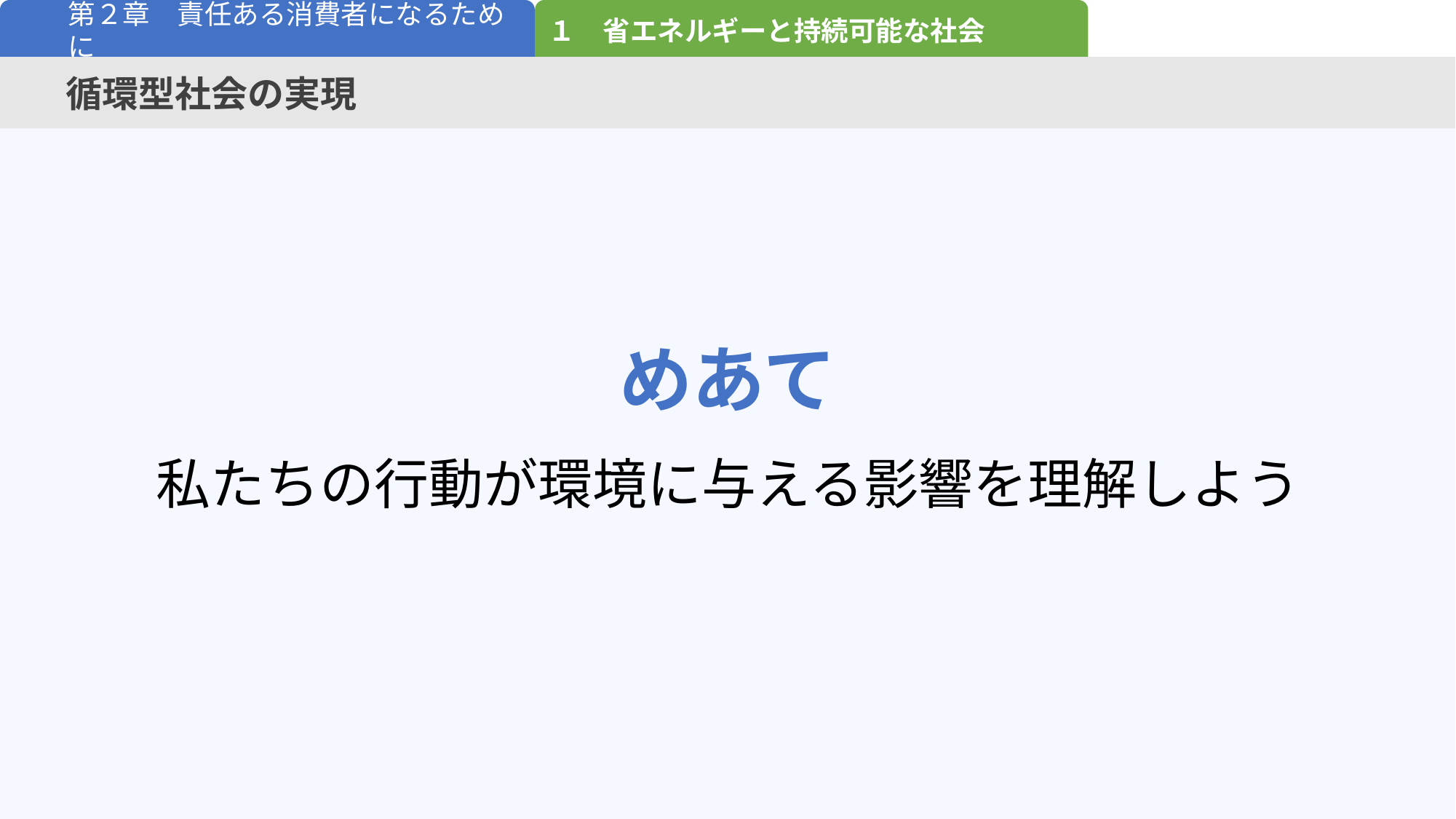

１　省エネルギーと持続可能な社会
第２章　責任ある消費者になるために
循環型社会の実現
めあて
私たちの行動が環境に与える影響を理解しよう